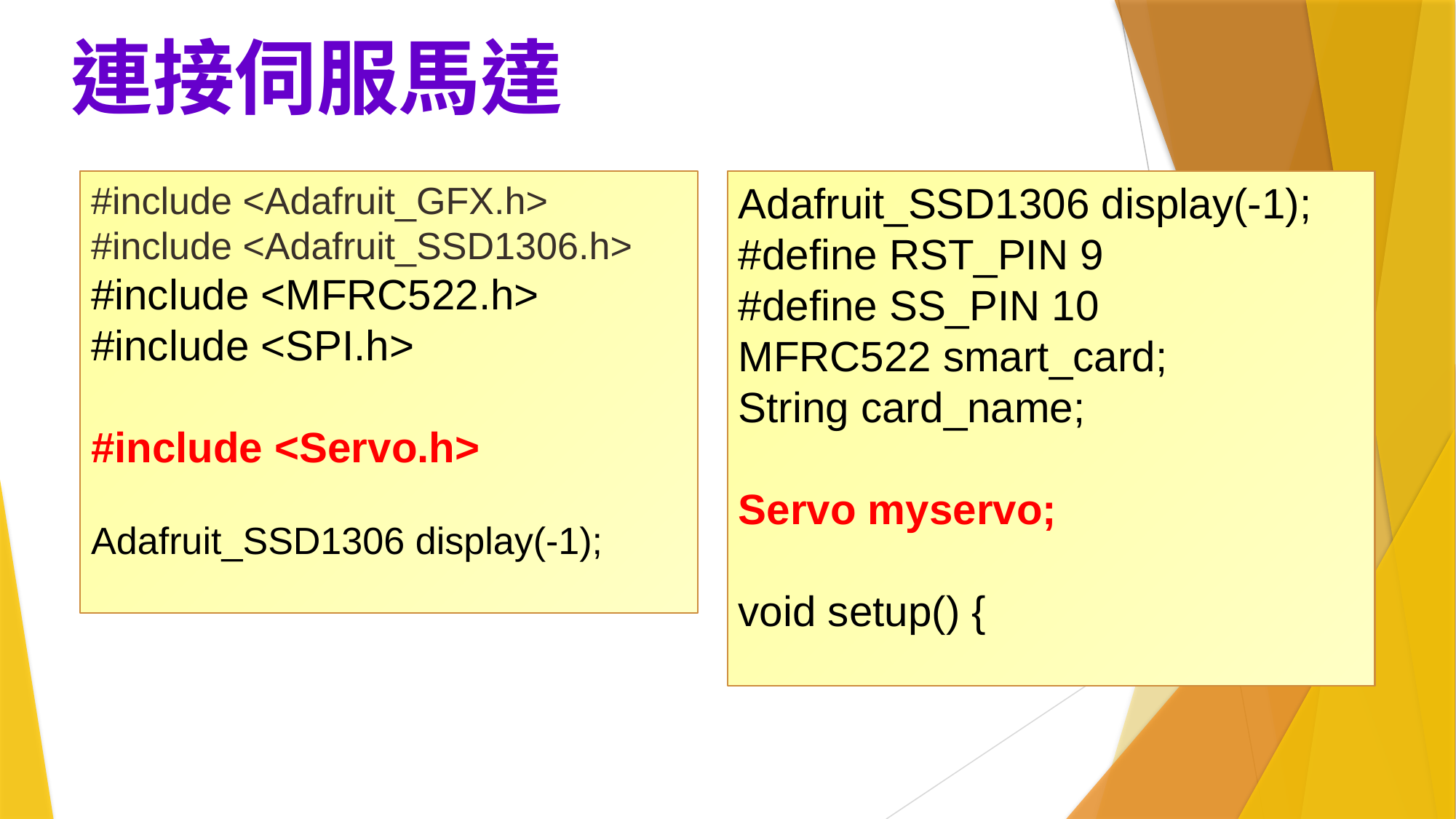

# 連接伺服馬達
#include <Adafruit_GFX.h>
#include <Adafruit_SSD1306.h>
#include <MFRC522.h>
#include <SPI.h>

#include <Servo.h>

Adafruit_SSD1306 display(-1);

Adafruit_SSD1306 display(-1);
#define RST_PIN 9
#define SS_PIN 10
MFRC522 smart_card;
String card_name;

Servo myservo;

void setup() {